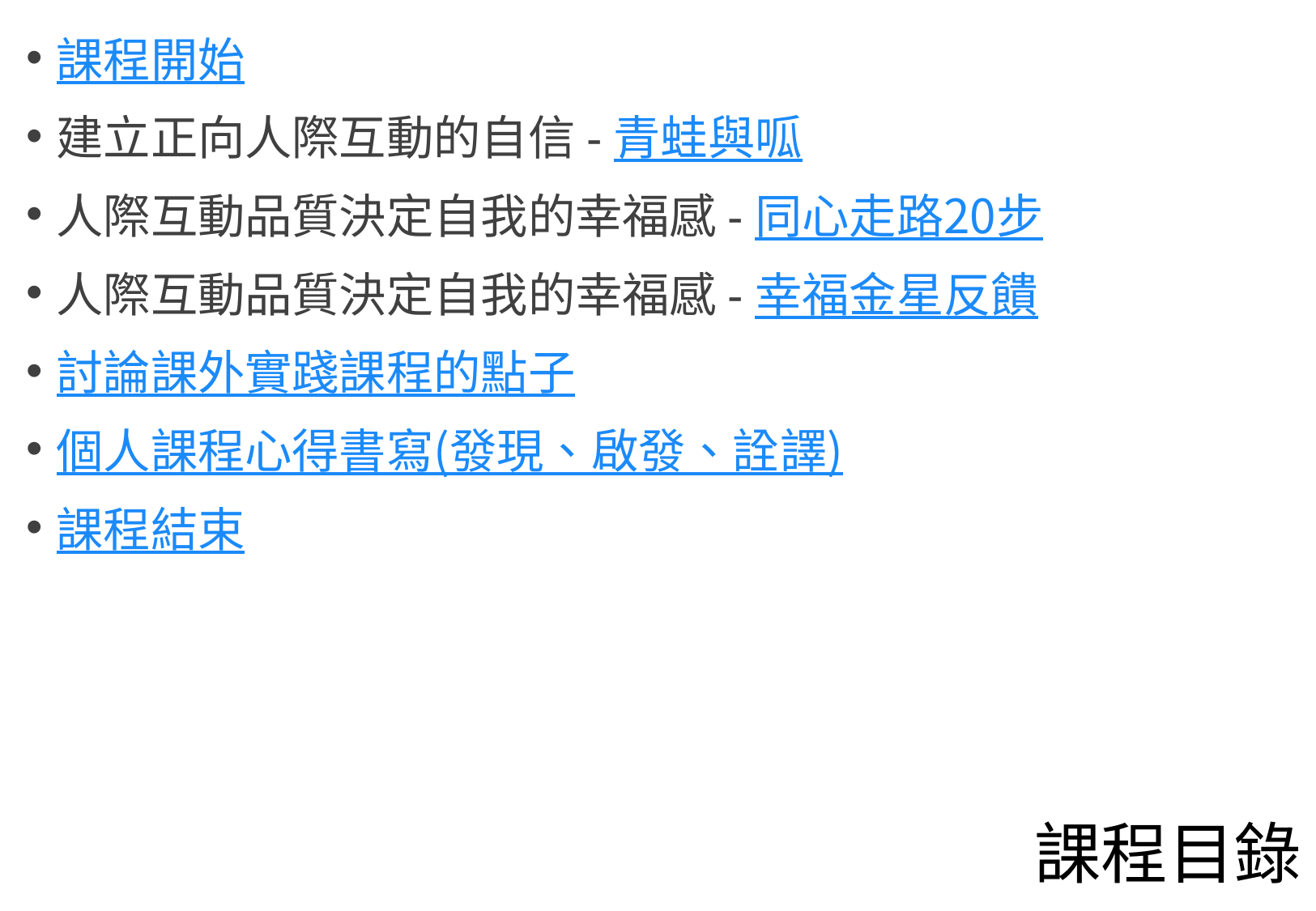

課程開始
建立正向人際互動的自信-青蛙與呱
人際互動品質決定自我的幸福感-同心走路20步
人際互動品質決定自我的幸福感-幸福金星反饋
討論課外實踐課程的點子
個人課程心得書寫(發現、啟發、詮譯)
課程結束
# 課程目錄